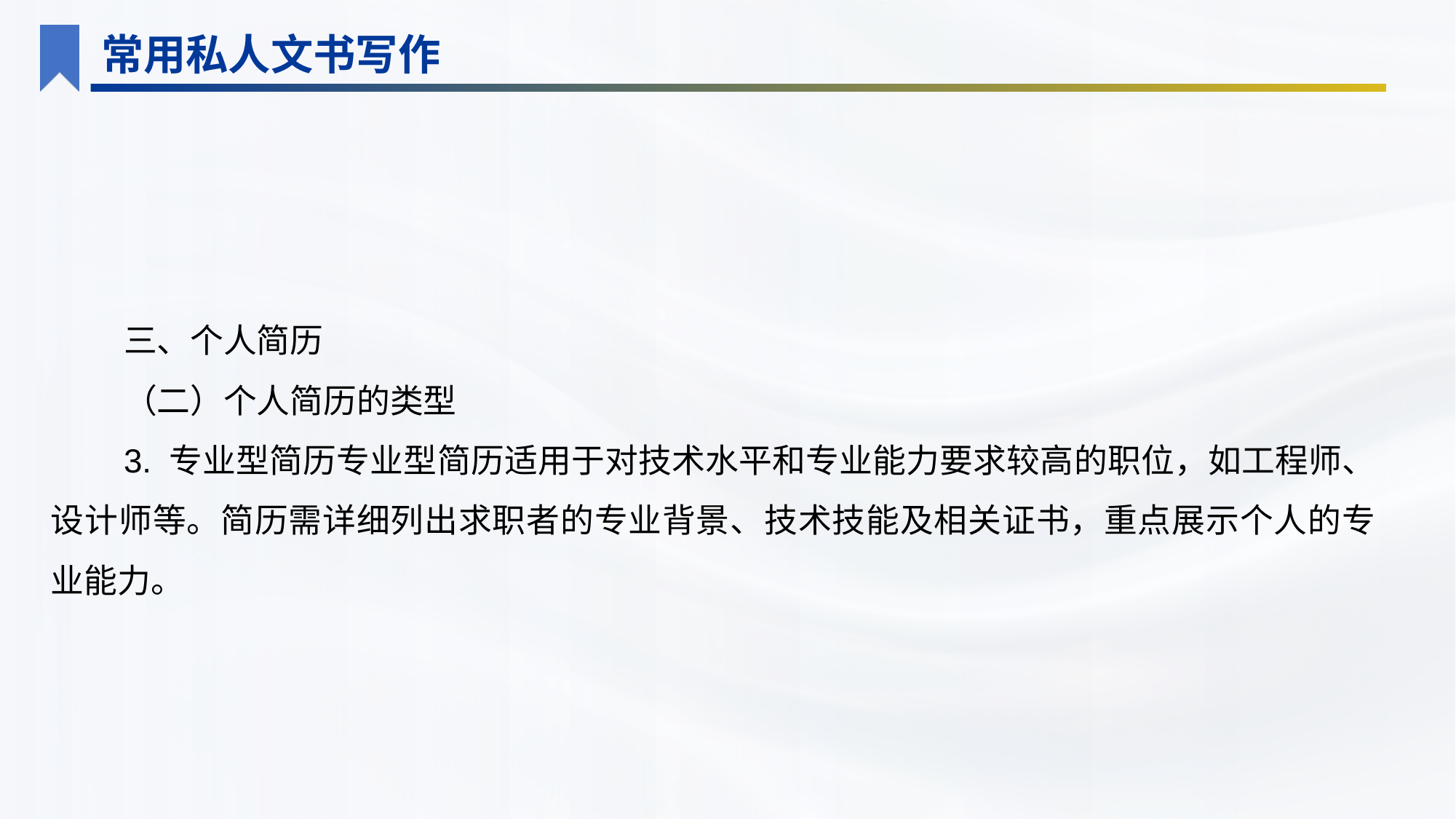

常用私人文书写作
三、个人简历
（二）个人简历的类型
3. 专业型简历专业型简历适用于对技术水平和专业能力要求较高的职位，如工程师、设计师等。简历需详细列出求职者的专业背景、技术技能及相关证书，重点展示个人的专业能力。